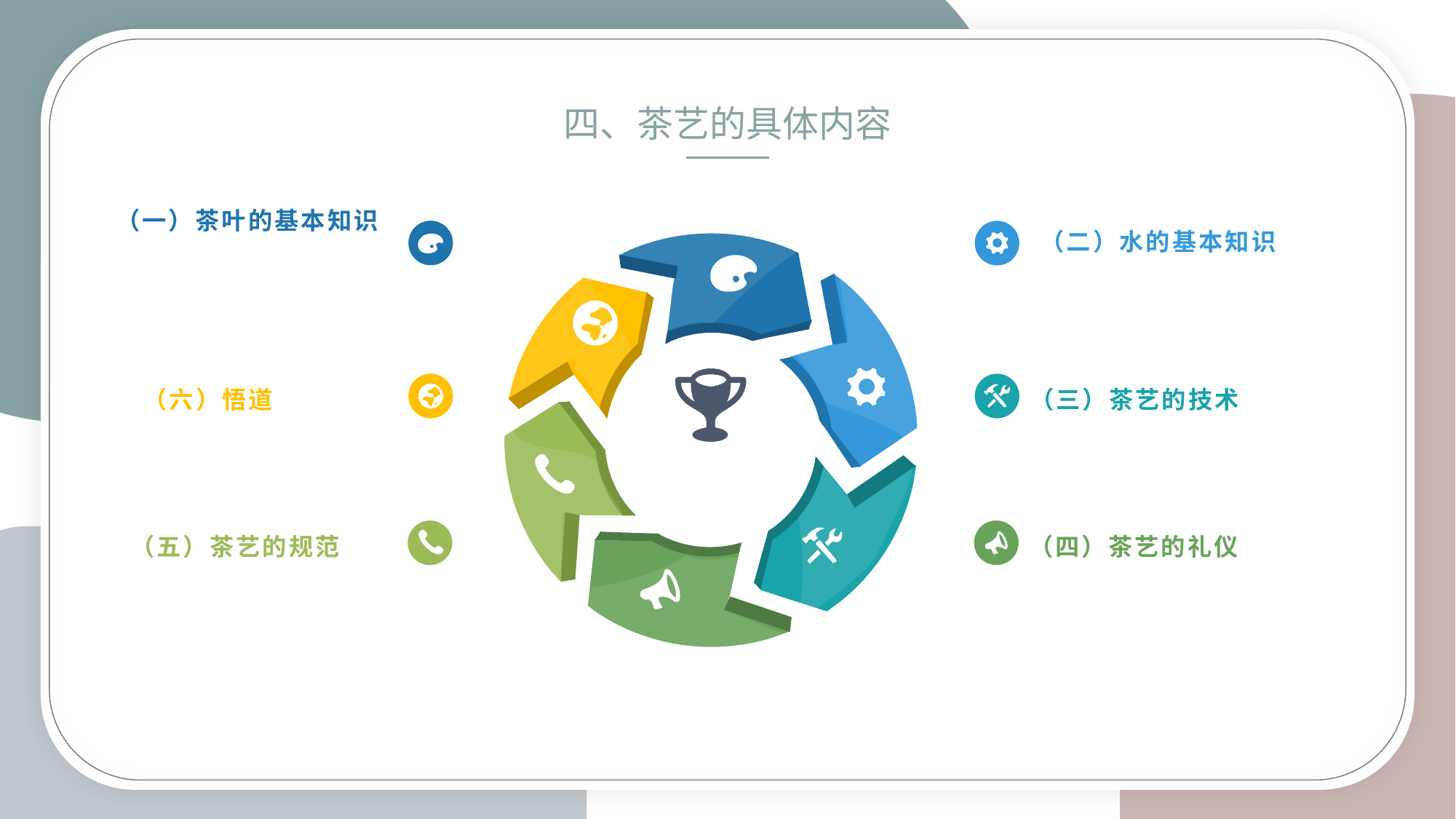

四、茶艺的具体内容

（一）茶叶的基本知识

（二）水的基本知识

（三）茶艺的技术
（六）悟道

（四）茶艺的礼仪

（五）茶艺的规范